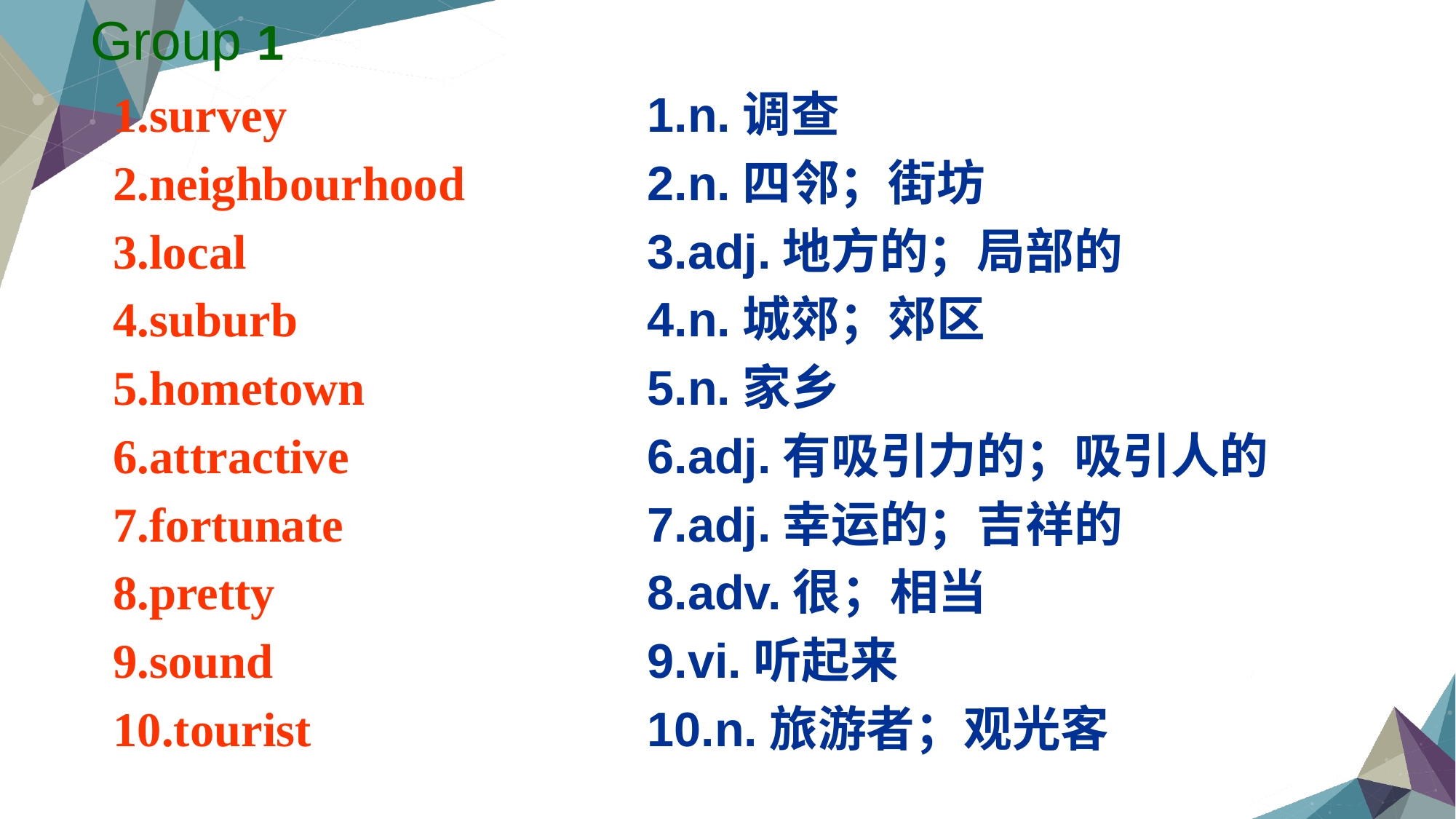

Group 1
1.survey
2.neighbourhood
3.local
4.suburb
5.hometown
6.attractive
7.fortunate
8.pretty
9.sound
10.tourist

1.n.调查
2.n.四邻；街坊
3.adj.地方的；局部的
4.n.城郊；郊区
5.n.家乡
6.adj.有吸引力的；吸引人的
7.adj.幸运的；吉祥的
8.adv.很；相当
9.vi.听起来
10.n.旅游者；观光客